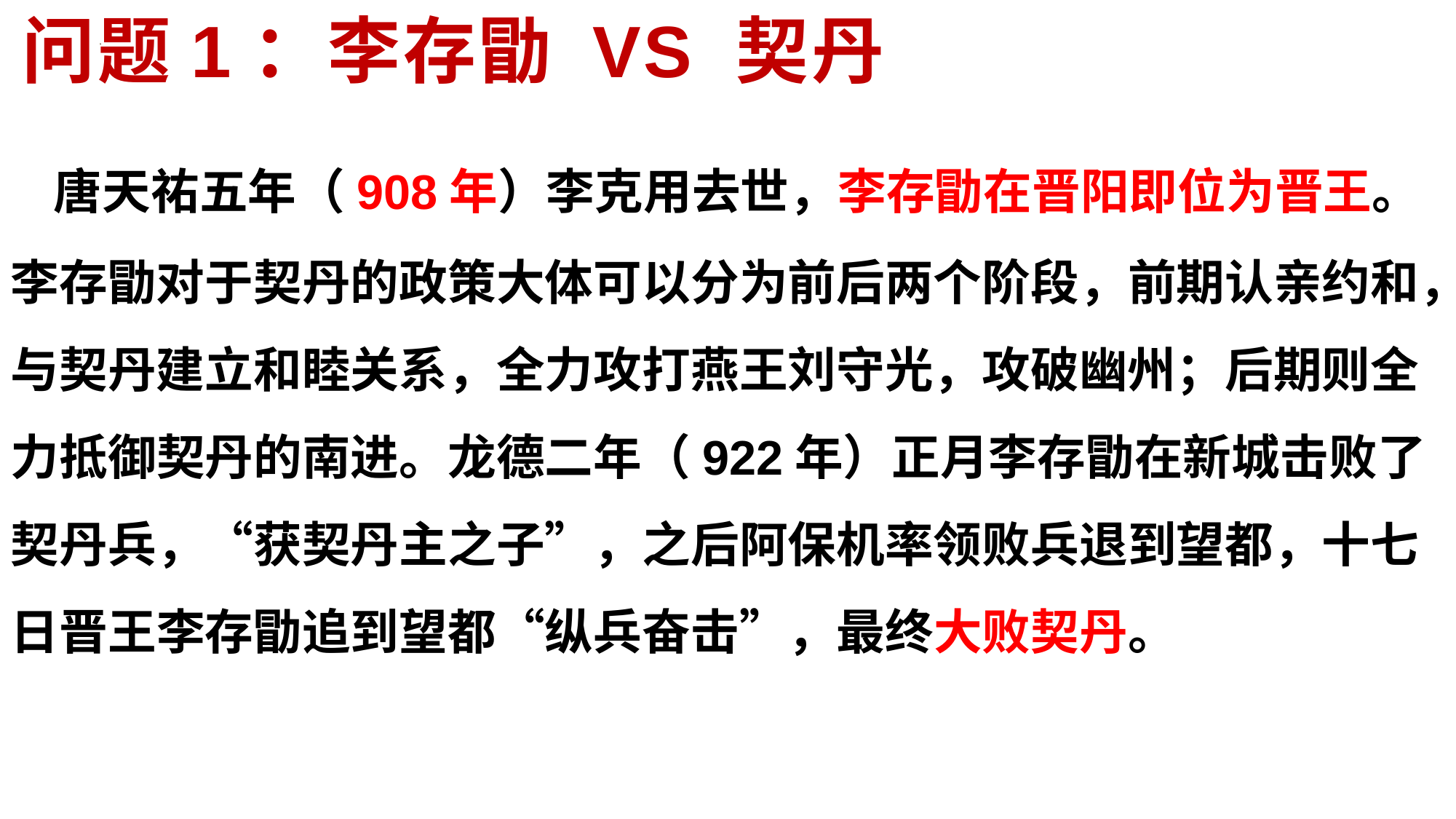

# 问题1：李存勖 VS 契丹
  唐天祐五年（908年）李克用去世，李存勖在晋阳即位为晋王。李存勖对于契丹的政策大体可以分为前后两个阶段，前期认亲约和，与契丹建立和睦关系，全力攻打燕王刘守光，攻破幽州；后期则全力抵御契丹的南进。龙德二年（922年）正月李存勖在新城击败了契丹兵，“获契丹主之子”，之后阿保机率领败兵退到望都，十七日晋王李存勖追到望都“纵兵奋击”，最终大败契丹。